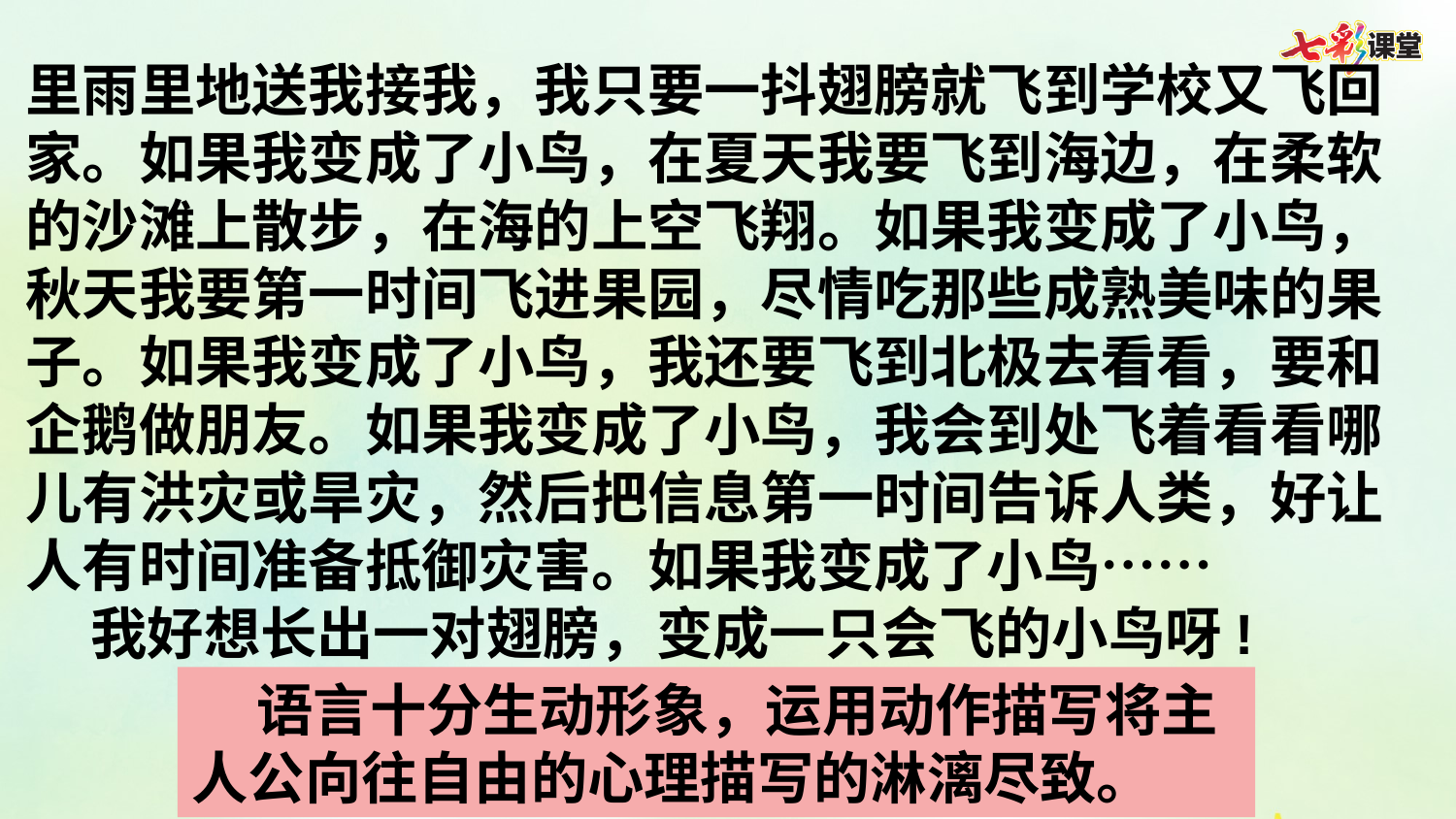

里雨里地送我接我，我只要一抖翅膀就飞到学校又飞回家。如果我变成了小鸟，在夏天我要飞到海边，在柔软的沙滩上散步，在海的上空飞翔。如果我变成了小鸟，秋天我要第一时间飞进果园，尽情吃那些成熟美味的果子。如果我变成了小鸟，我还要飞到北极去看看，要和企鹅做朋友。如果我变成了小鸟，我会到处飞着看看哪儿有洪灾或旱灾，然后把信息第一时间告诉人类，好让人有时间准备抵御灾害。如果我变成了小鸟……
    我好想长出一对翅膀，变成一只会飞的小鸟呀!
    语言十分生动形象，运用动作描写将主人公向往自由的心理描写的淋漓尽致。